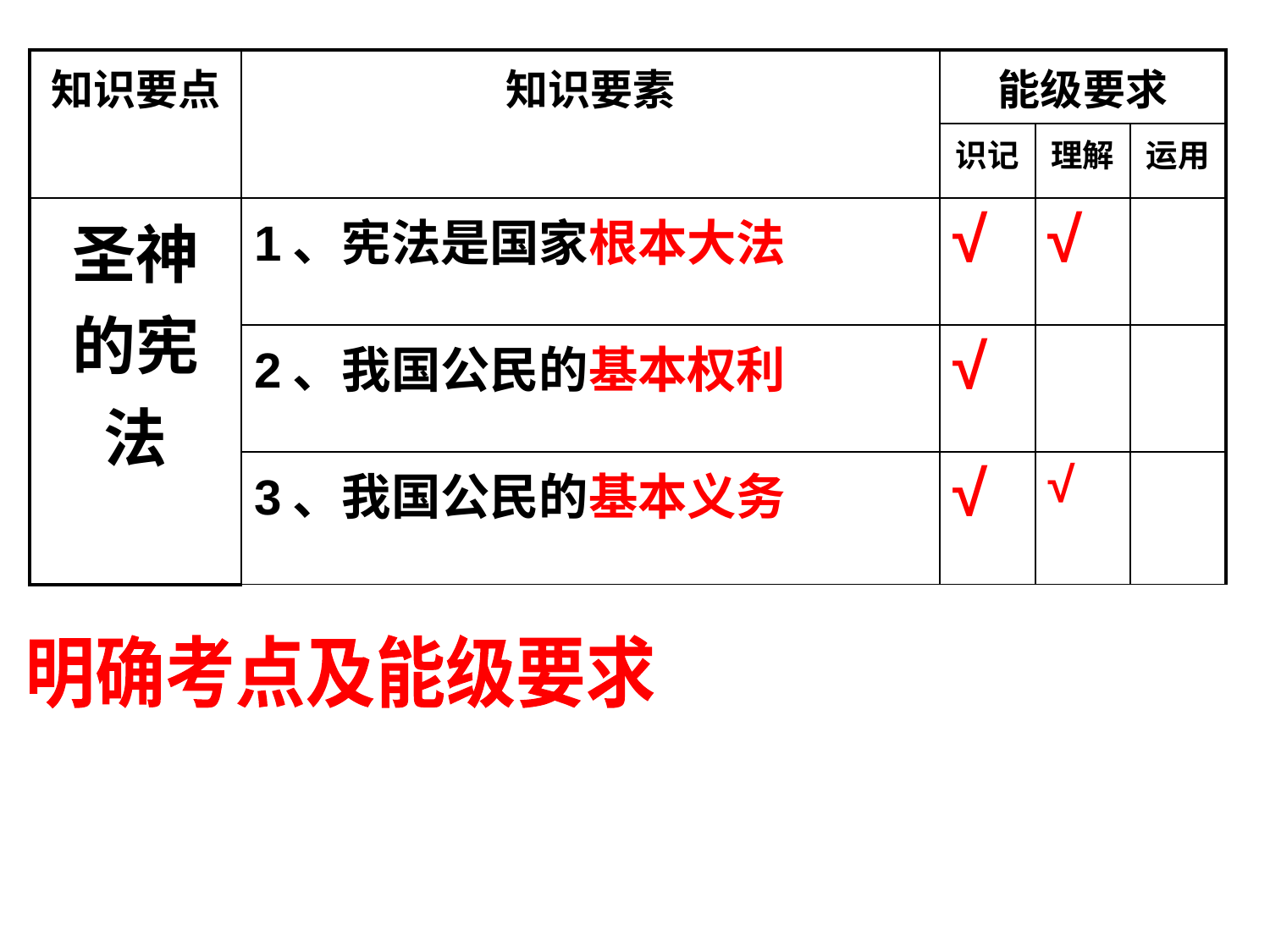

| 知识要点 | 知识要素 | 能级要求 |  |  |
| --- | --- | --- | --- | --- |
|  |  | 识记 | 理解 | 运用 |
| 圣神的宪法 | 1、宪法是国家根本大法 | √ | √ |  |
|  | 2、我国公民的基本权利 | √ |  |  |
|  | 3、我国公民的基本义务 | √ | √ |  |
明确考点及能级要求